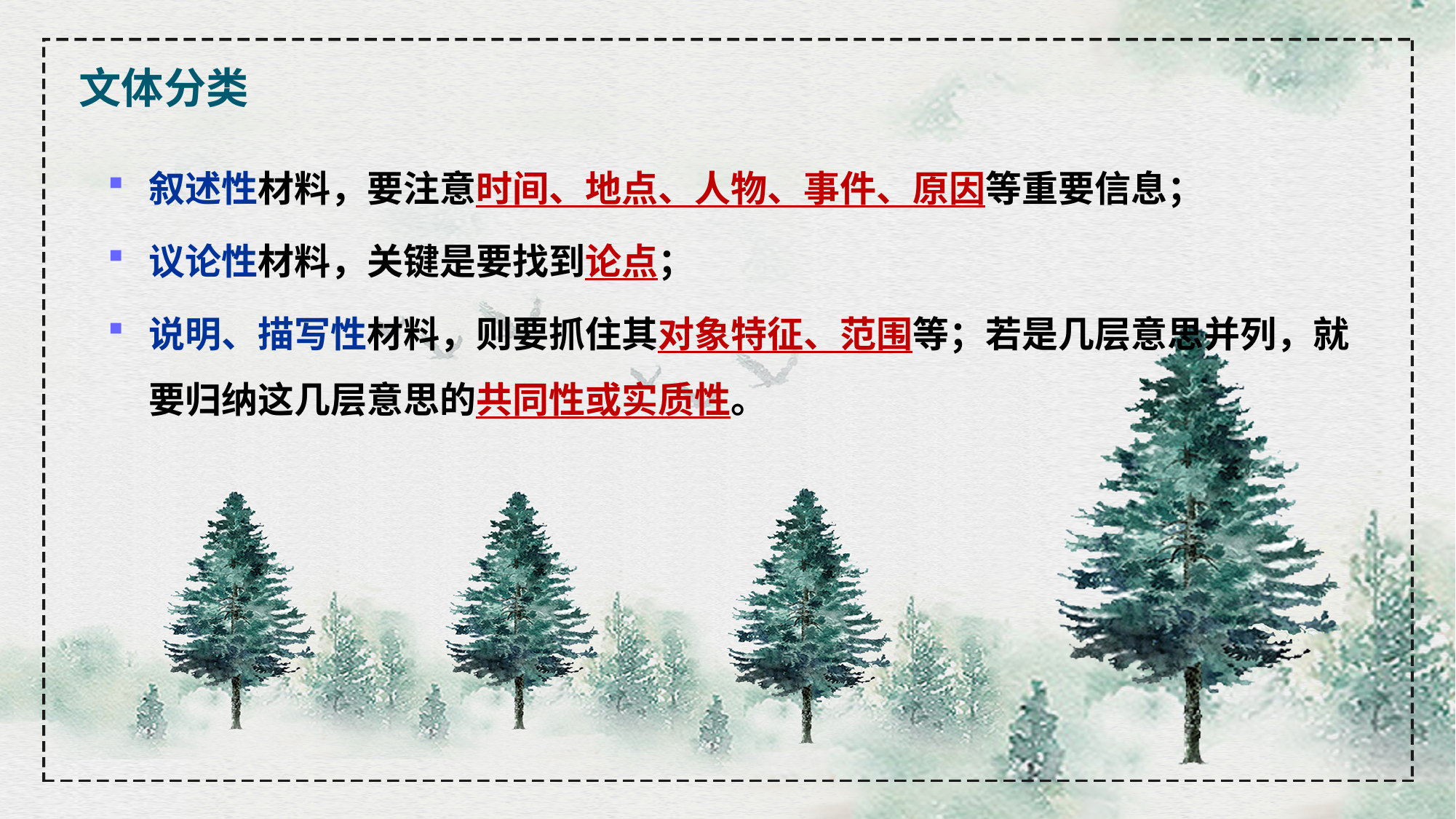

文体分类
叙述性材料，要注意时间、地点、人物、事件、原因等重要信息；
议论性材料，关键是要找到论点；
说明、描写性材料，则要抓住其对象特征、范围等；若是几层意思并列，就要归纳这几层意思的共同性或实质性。